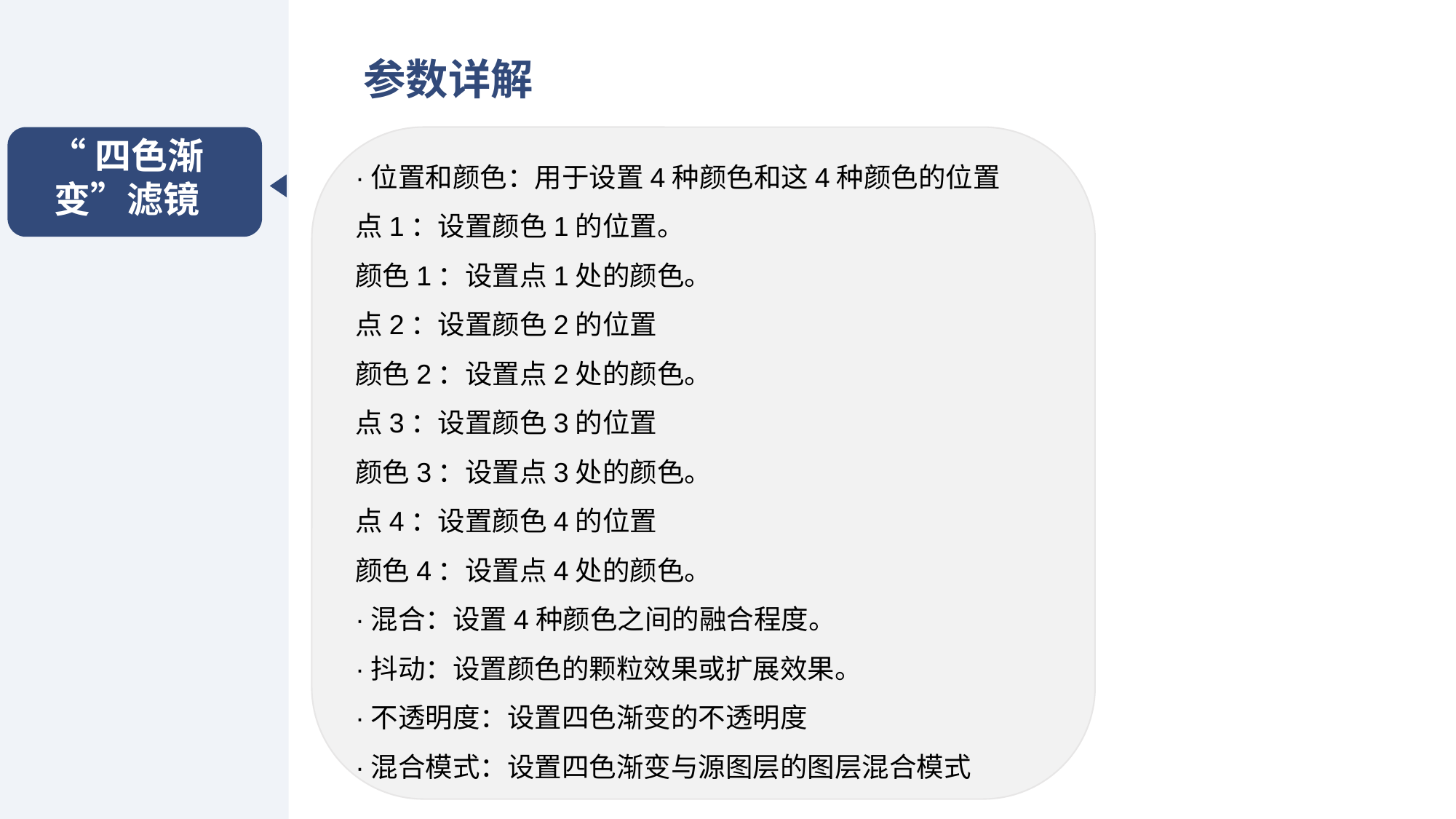

参数详解
·位置和颜色：用于设置4种颜色和这4种颜色的位置
点1：设置颜色1的位置。
颜色1：设置点1处的颜色。
点2：设置颜色2的位置
颜色2：设置点2处的颜色。
点3：设置颜色3的位置
颜色3：设置点3处的颜色。
点4：设置颜色4的位置
颜色4：设置点4处的颜色。
·混合：设置4种颜色之间的融合程度。
·抖动：设置颜色的颗粒效果或扩展效果。
·不透明度：设置四色渐变的不透明度
·混合模式：设置四色渐变与源图层的图层混合模式

“四色渐变”滤镜